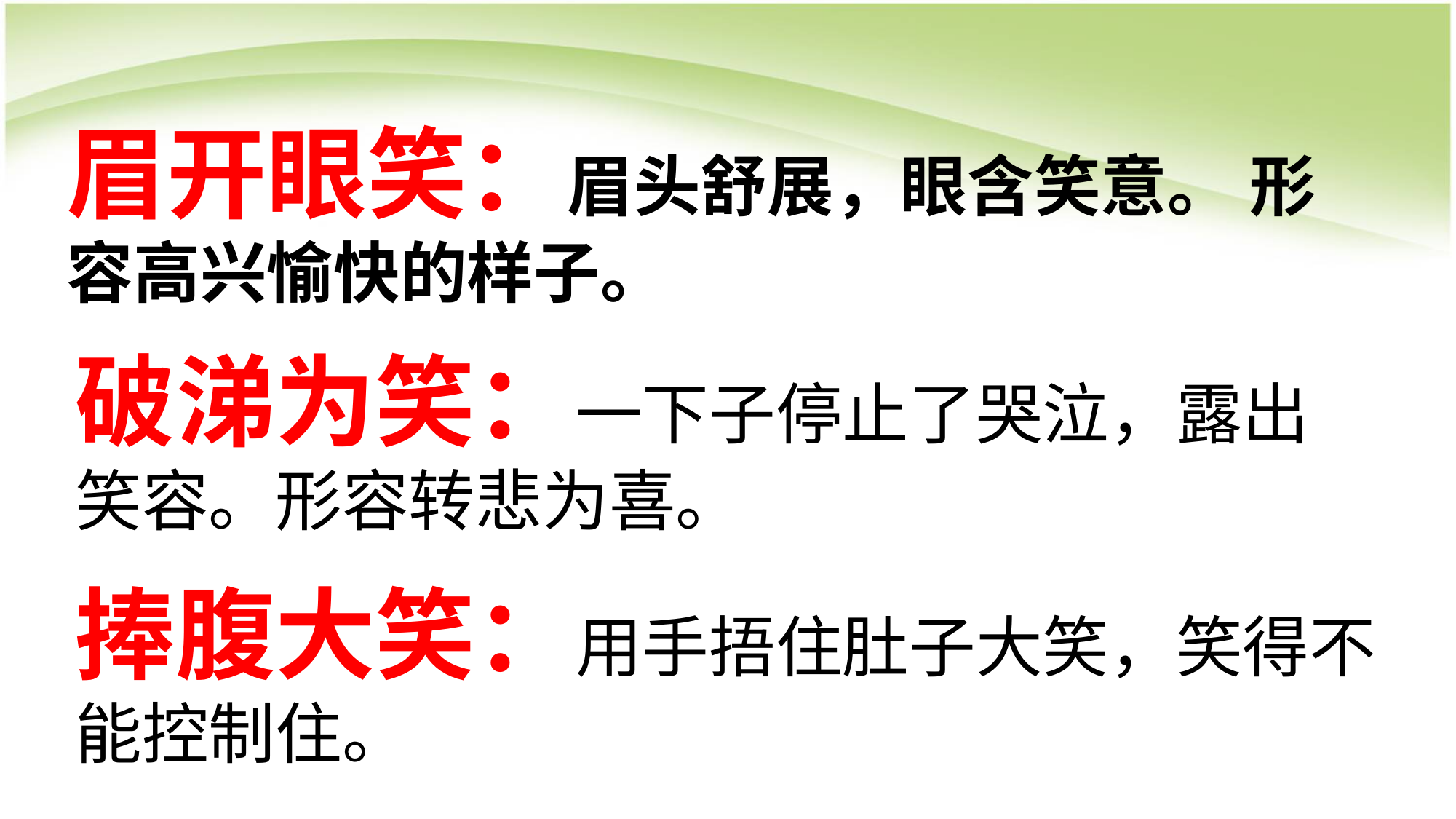

眉开眼笑：眉头舒展，眼含笑意。 形容高兴愉快的样子。
破涕为笑：一下子停止了哭泣，露出笑容。形容转悲为喜。
捧腹大笑：用手捂住肚子大笑，笑得不能控制住。